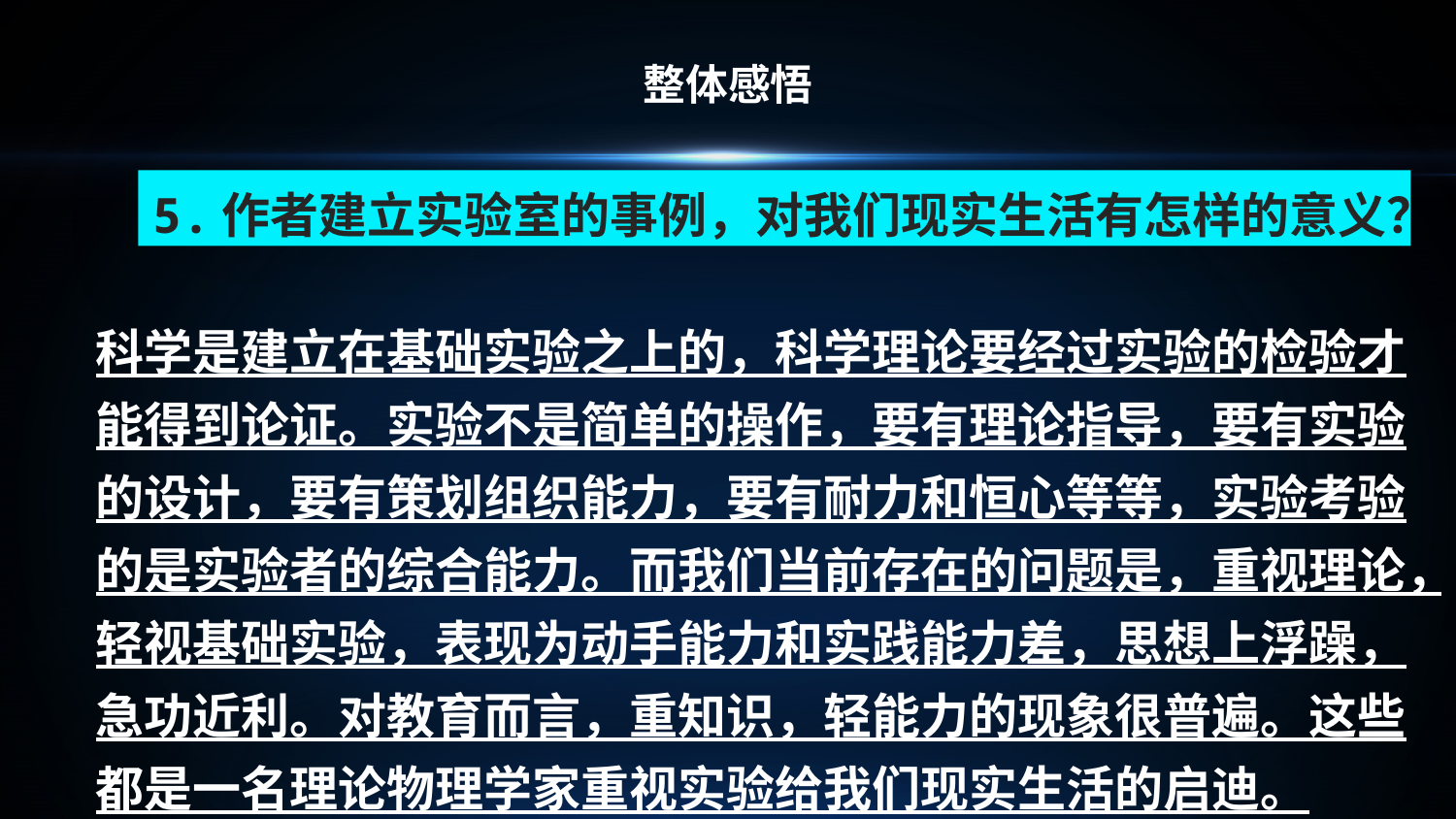

整体感悟
5.作者建立实验室的事例，对我们现实生活有怎样的意义？

科学是建立在基础实验之上的，科学理论要经过实验的检验才能得到论证。实验不是简单的操作，要有理论指导，要有实验的设计，要有策划组织能力，要有耐力和恒心等等，实验考验的是实验者的综合能力。而我们当前存在的问题是，重视理论，轻视基础实验，表现为动手能力和实践能力差，思想上浮躁，急功近利。对教育而言，重知识，轻能力的现象很普遍。这些都是一名理论物理学家重视实验给我们现实生活的启迪。